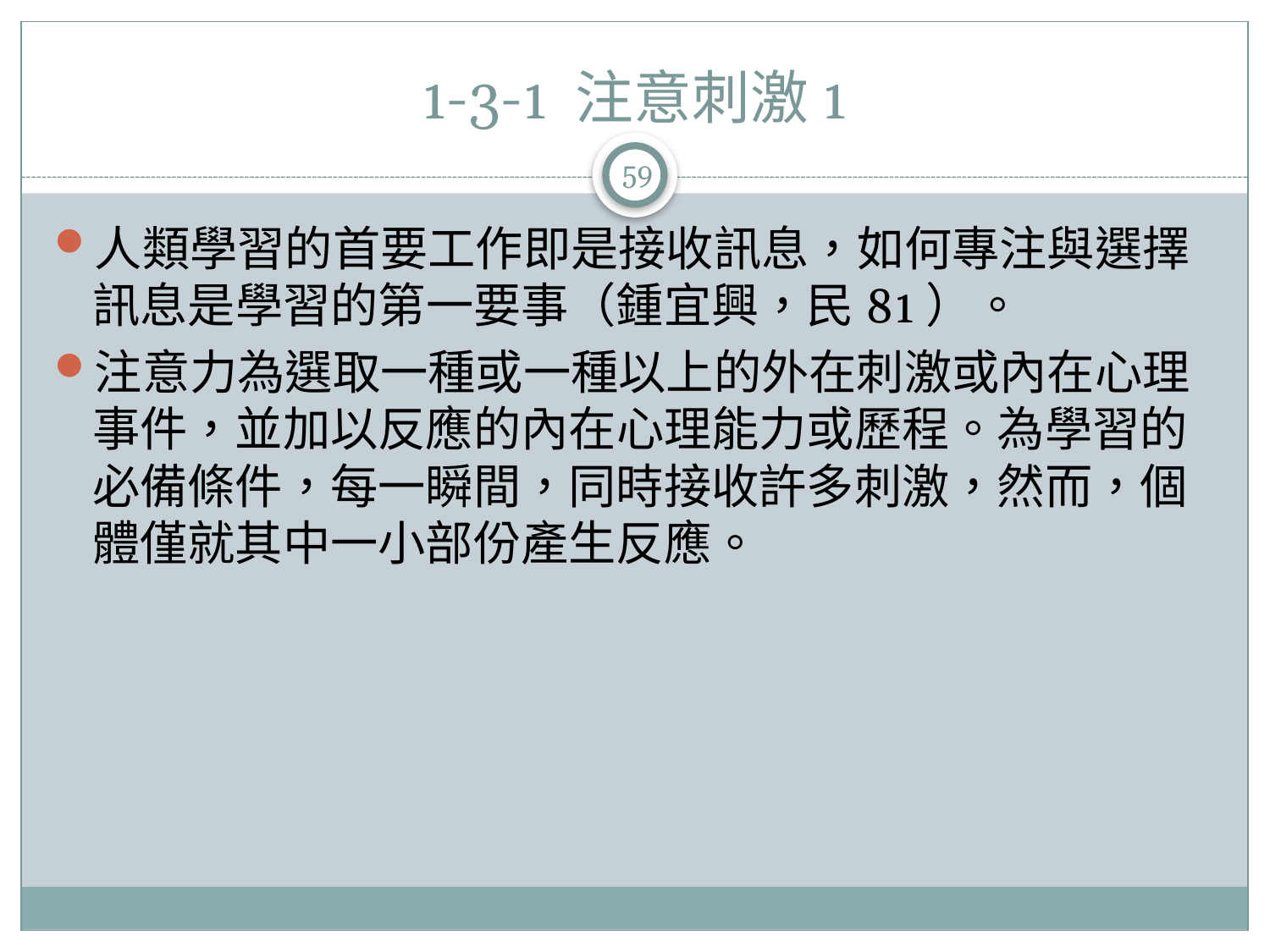

# 1-3-1 注意刺激1
59
人類學習的首要工作即是接收訊息，如何專注與選擇訊息是學習的第一要事（鍾宜興，民81）。
注意力為選取一種或一種以上的外在刺激或內在心理事件，並加以反應的內在心理能力或歷程。為學習的必備條件，每一瞬間，同時接收許多刺激，然而，個體僅就其中一小部份產生反應。